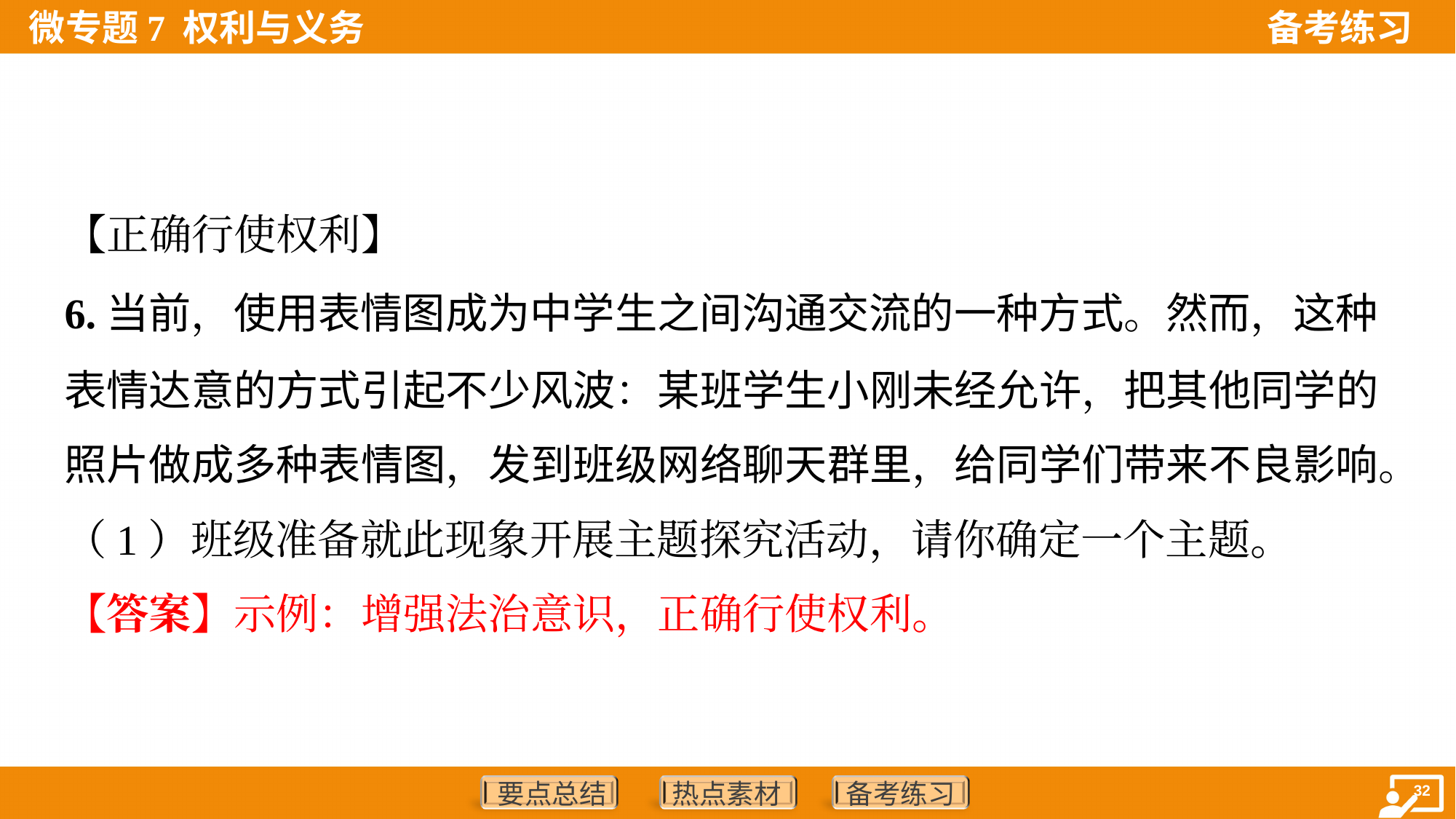

【正确行使权利】
6.当前，使用表情图成为中学生之间沟通交流的一种方式。然而，这种
表情达意的方式引起不少风波：某班学生小刚未经允许，把其他同学的
照片做成多种表情图，发到班级网络聊天群里，给同学们带来不良影响。
（1）班级准备就此现象开展主题探究活动，请你确定一个主题。
【答案】示例：增强法治意识，正确行使权利。